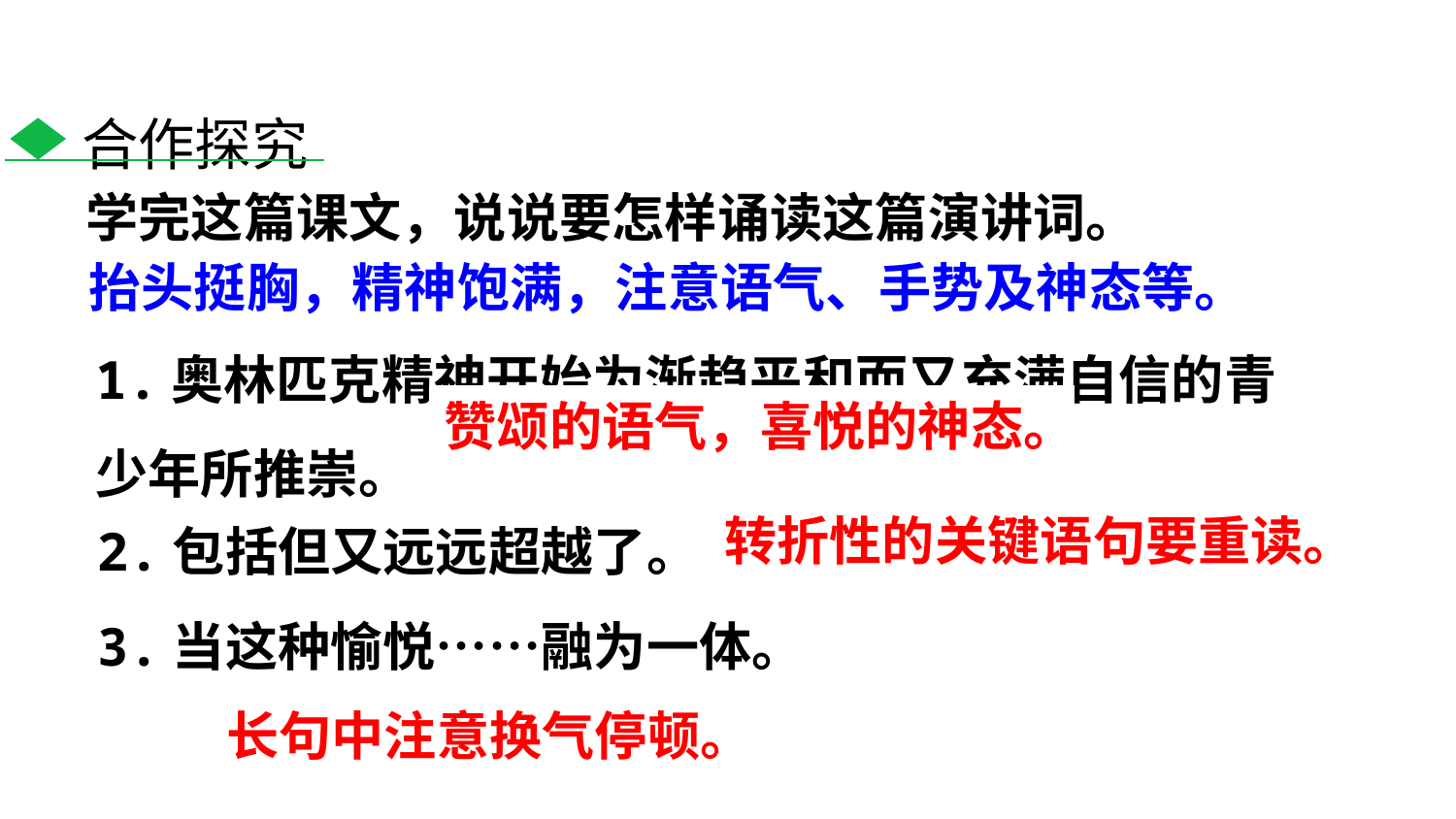

合作探究

学完这篇课文，说说要怎样诵读这篇演讲词。
抬头挺胸，精神饱满，注意语气、手势及神态等。
1.奥林匹克精神开始为渐趋平和而又充满自信的青少年所推崇。
赞颂的语气，喜悦的神态。
2.包括但又远远超越了。
转折性的关键语句要重读。
3.当这种愉悦……融为一体。
长句中注意换气停顿。